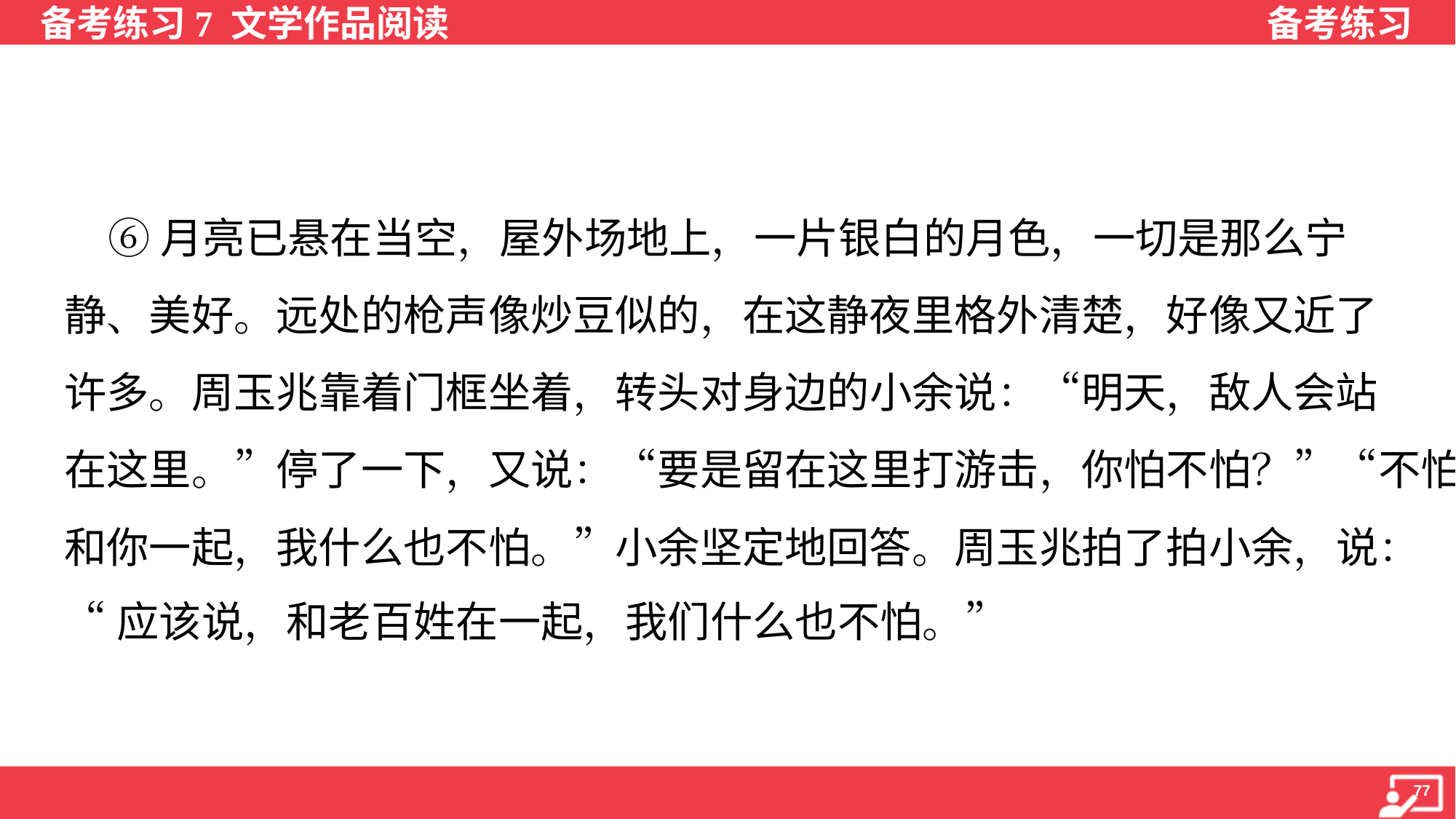

⑥月亮已悬在当空，屋外场地上，一片银白的月色，一切是那么宁
静、美好。远处的枪声像炒豆似的，在这静夜里格外清楚，好像又近了
许多。周玉兆靠着门框坐着，转头对身边的小余说：“明天，敌人会站
在这里。”停了一下，又说：“要是留在这里打游击，你怕不怕？”“不怕，
和你一起，我什么也不怕。”小余坚定地回答。周玉兆拍了拍小余，说：
“应该说，和老百姓在一起，我们什么也不怕。”